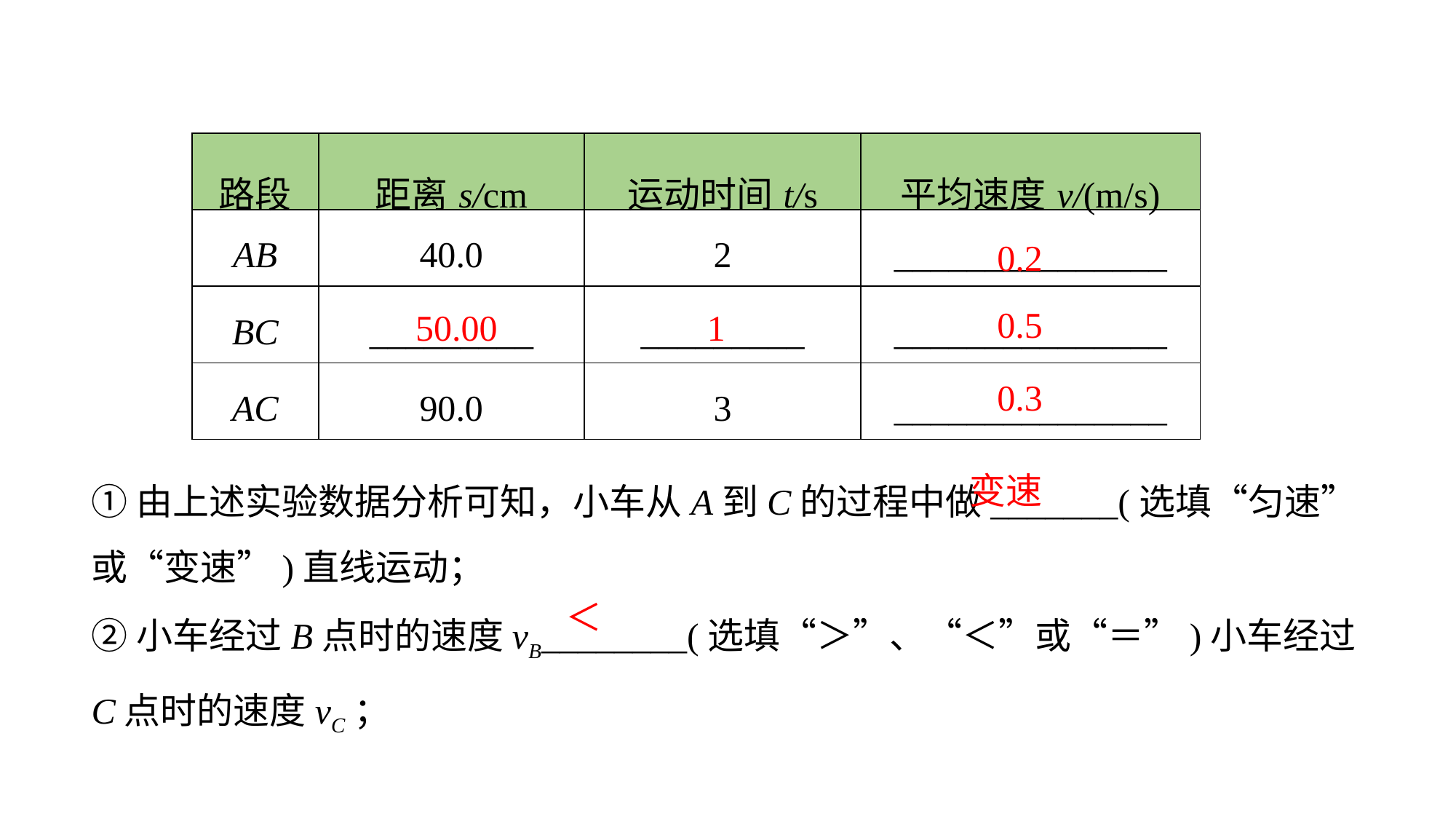

| 路段 | 距离s/cm | 运动时间t/s | 平均速度v/(m/s) |
| --- | --- | --- | --- |
| AB | 40.0 | 2 | \_\_\_\_\_\_\_\_\_\_\_\_\_\_\_ |
| BC | \_\_\_\_\_\_\_\_\_ | \_\_\_\_\_\_\_\_\_ | \_\_\_\_\_\_\_\_\_\_\_\_\_\_\_ |
| AC | 90.0 | 3 | \_\_\_\_\_\_\_\_\_\_\_\_\_\_\_ |
0.2
0.5
50.00
1
0.3
①由上述实验数据分析可知，小车从A到C的过程中做_______(选填“匀速”或“变速”)直线运动；
②小车经过B点时的速度vB________(选填“＞”、“＜”或“＝”)小车经过C点时的速度vC；
变速
＜